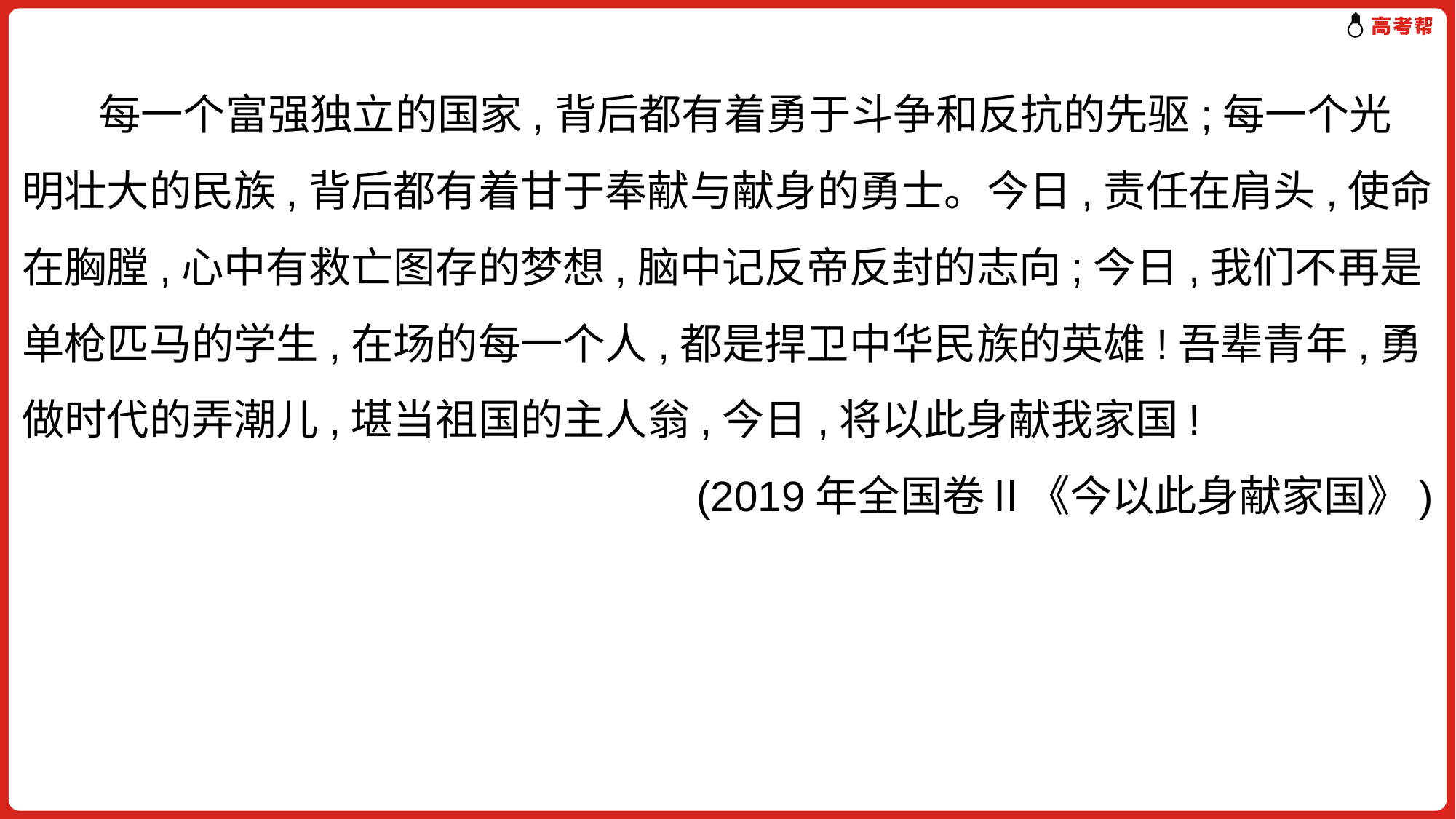

每一个富强独立的国家,背后都有着勇于斗争和反抗的先驱;每一个光明壮大的民族,背后都有着甘于奉献与献身的勇士。今日,责任在肩头,使命在胸膛,心中有救亡图存的梦想,脑中记反帝反封的志向;今日,我们不再是单枪匹马的学生,在场的每一个人,都是捍卫中华民族的英雄!吾辈青年,勇做时代的弄潮儿,堪当祖国的主人翁,今日,将以此身献我家国!
(2019年全国卷Ⅱ《今以此身献家国》)